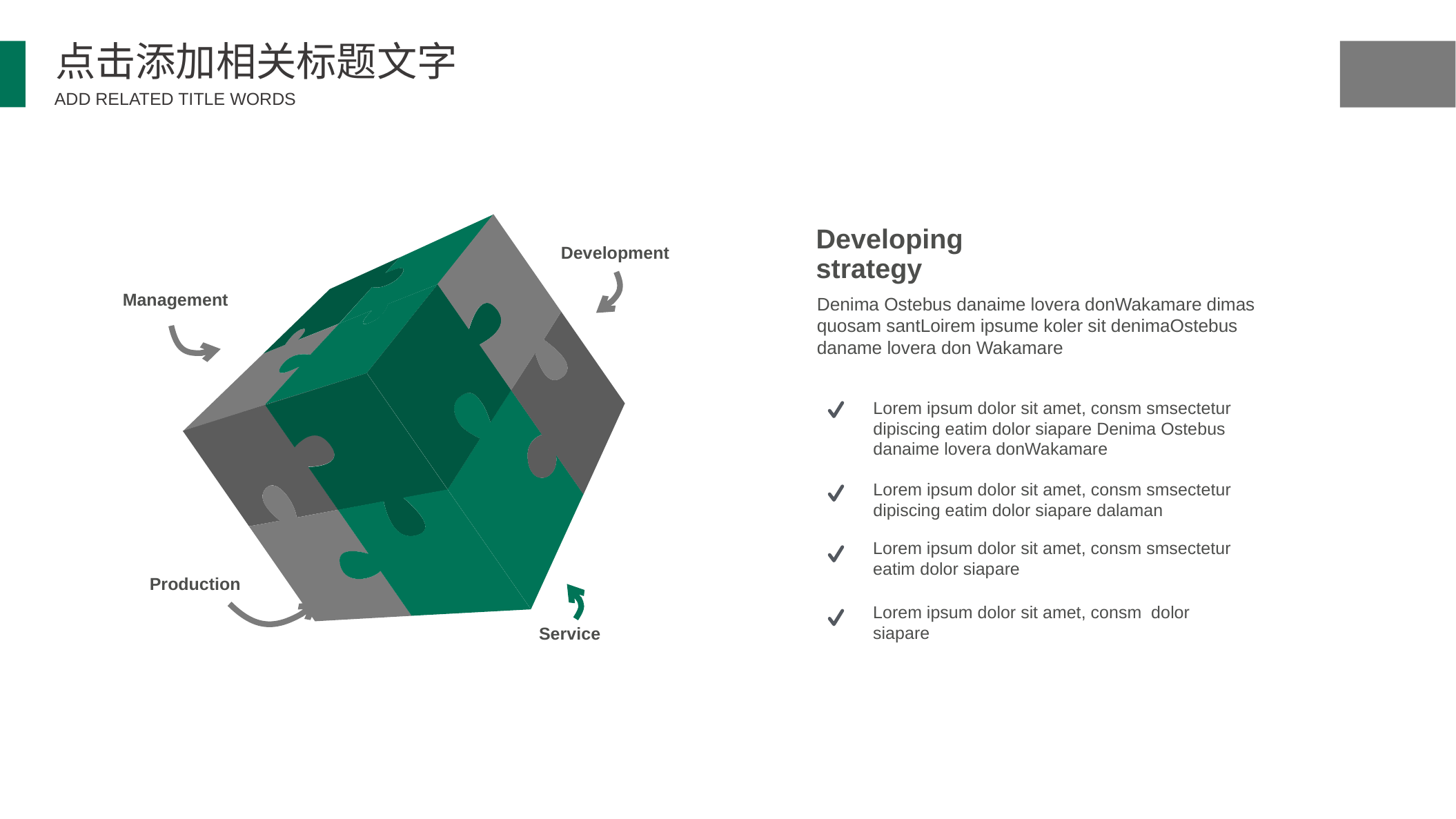

点击添加相关标题文字

ADD RELATED TITLE WORDS

Developing strategy
Development

Denima Ostebus danaime lovera donWakamare dimas quosam santLoirem ipsume koler sit denimaOstebus daname lovera don Wakamare
Management

Lorem ipsum dolor sit amet, consm smsectetur  dipiscing eatim dolor siapare Denima Ostebus danaime lovera donWakamare

Lorem ipsum dolor sit amet, consm smsectetur  dipiscing eatim dolor siapare dalaman

Lorem ipsum dolor sit amet, consm smsectetur  eatim dolor siapare

Production

Lorem ipsum dolor sit amet, consm  dolor siapare

Service